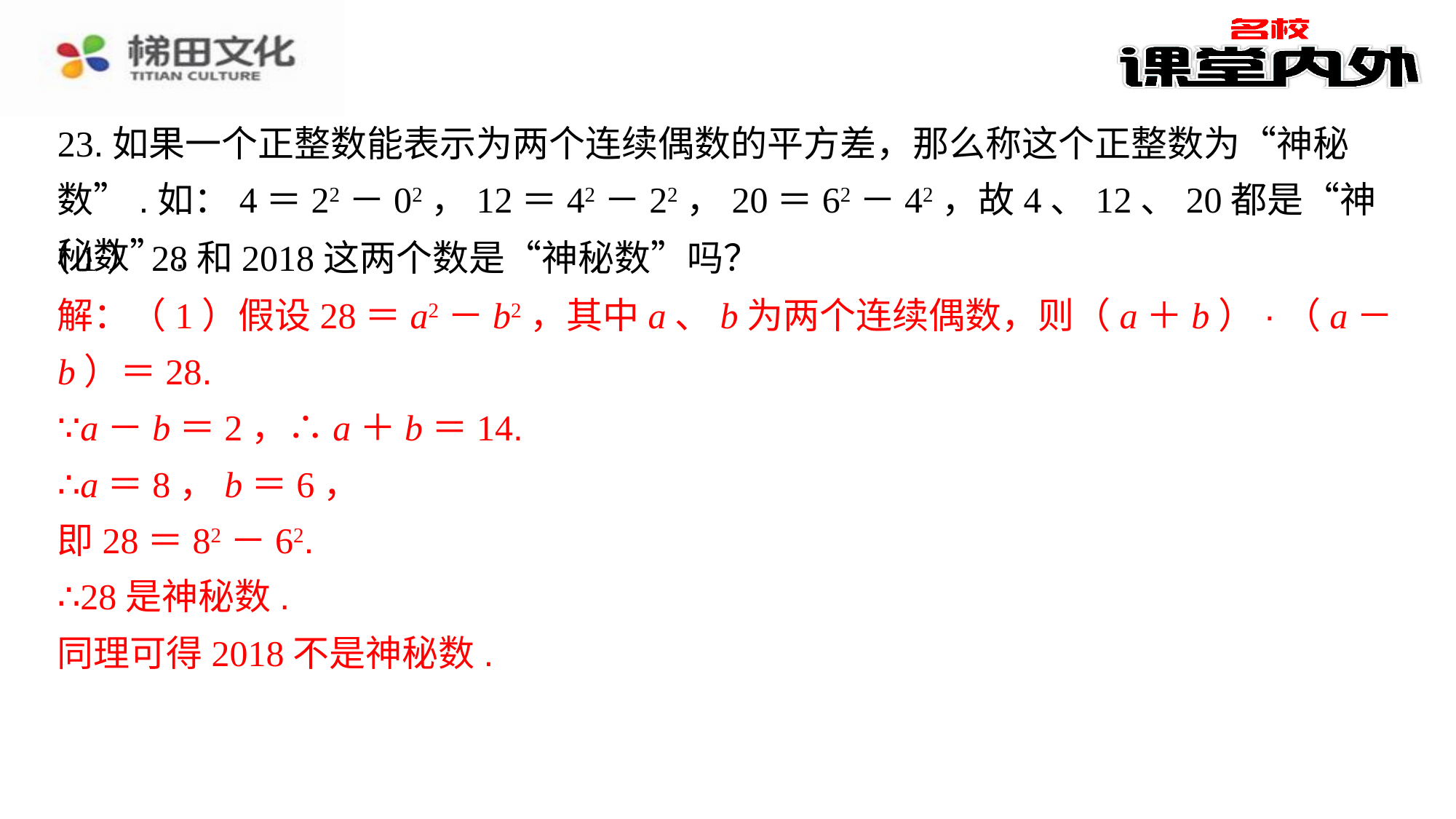

23.如果一个正整数能表示为两个连续偶数的平方差，那么称这个正整数为“神秘数”.如：4＝22－02，12＝42－22，20＝62－42，故4、12、20都是“神秘数”.
（1）28和2018这两个数是“神秘数”吗？
解：（1）假设28＝a2－b2，其中a、b为两个连续偶数，则（a＋b）·（a－b）＝28.
∵a－b＝2，∴a＋b＝14.
∴a＝8，b＝6，
即28＝82－62.
∴28是神秘数.
同理可得2018不是神秘数.